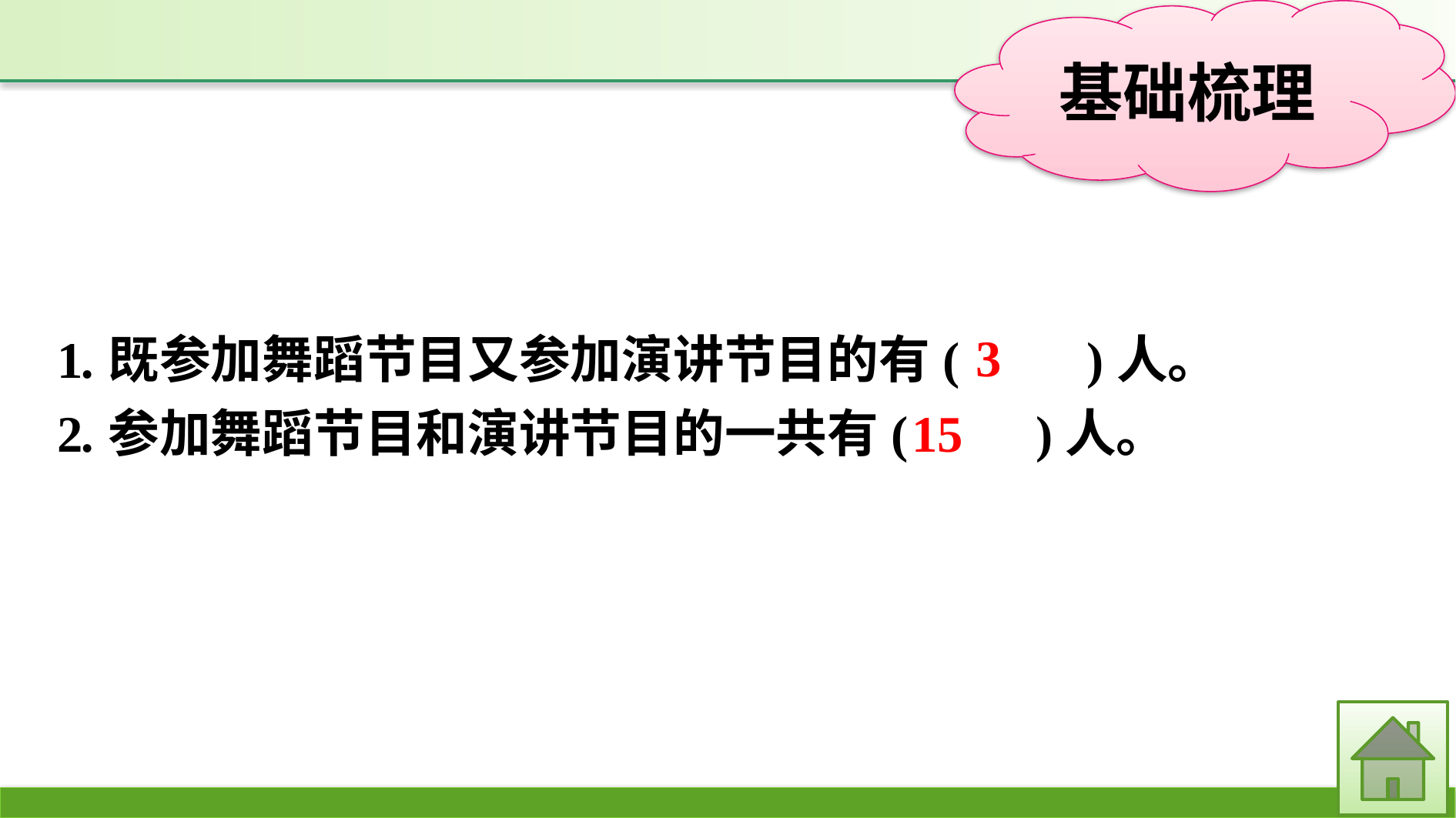

3
1.既参加舞蹈节目又参加演讲节目的有(　　)人。
2.参加舞蹈节目和演讲节目的一共有(　　)人。
15